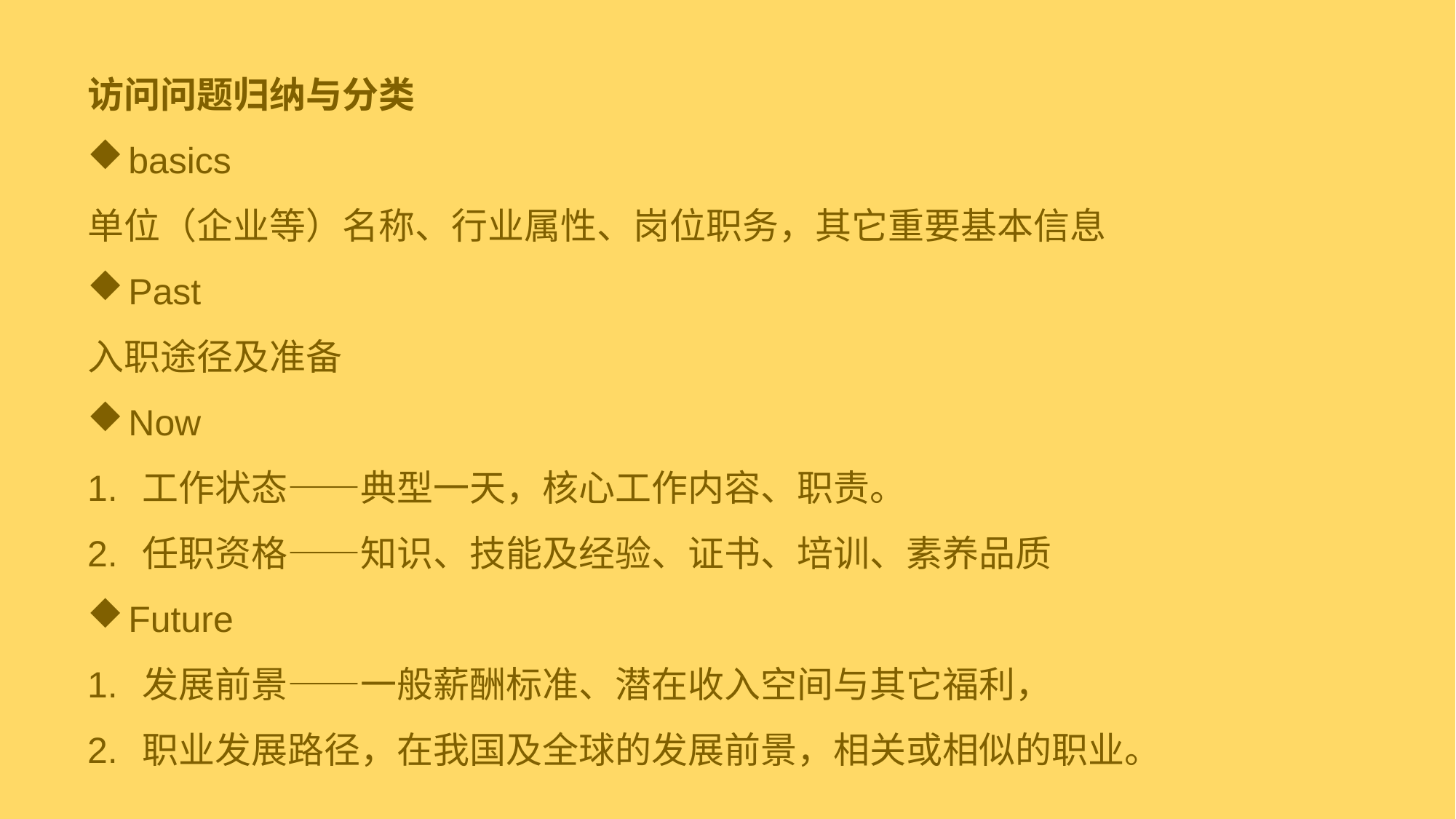

访问问题归纳与分类
basics
单位（企业等）名称、行业属性、岗位职务，其它重要基本信息
Past
入职途径及准备
Now
工作状态——典型一天，核心工作内容、职责。
任职资格——知识、技能及经验、证书、培训、素养品质
Future
发展前景——一般薪酬标准、潜在收入空间与其它福利，
职业发展路径，在我国及全球的发展前景，相关或相似的职业。